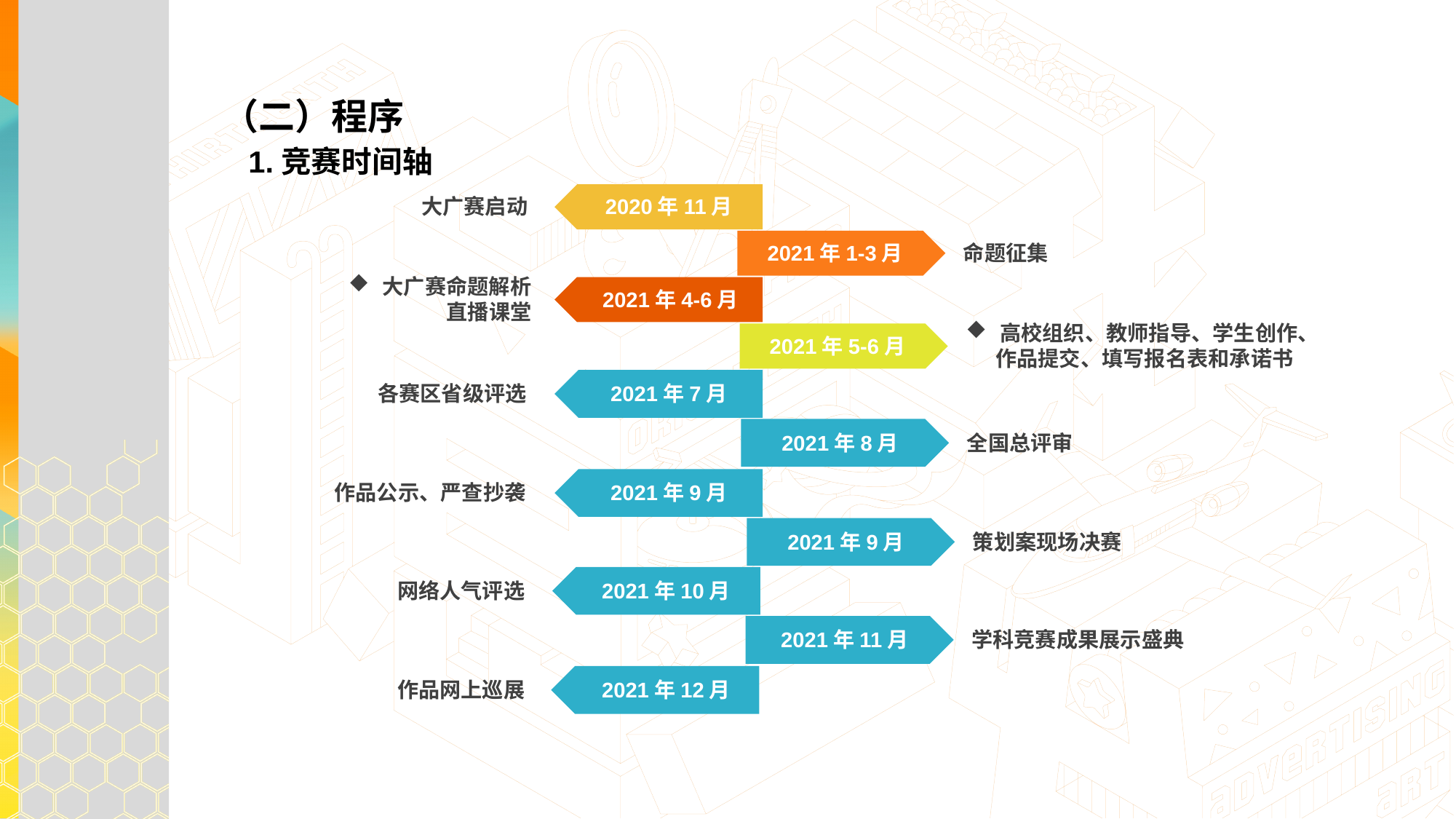

（二）程序
1.竞赛时间轴

大广赛启动
2020年11月

2021年1-3月
命题征集
大广赛命题解析
直播课堂

2021年4-6月
高校组织、教师指导、学生创作、
     作品提交、填写报名表和承诺书

2021年5-6月

各赛区省级评选
2021年7月

2021年8月
全国总评审

作品公示、严查抄袭
2021年9月

2021年9月
策划案现场决赛

网络人气评选
2021年10月

2021年11月
学科竞赛成果展示盛典

作品网上巡展
2021年12月